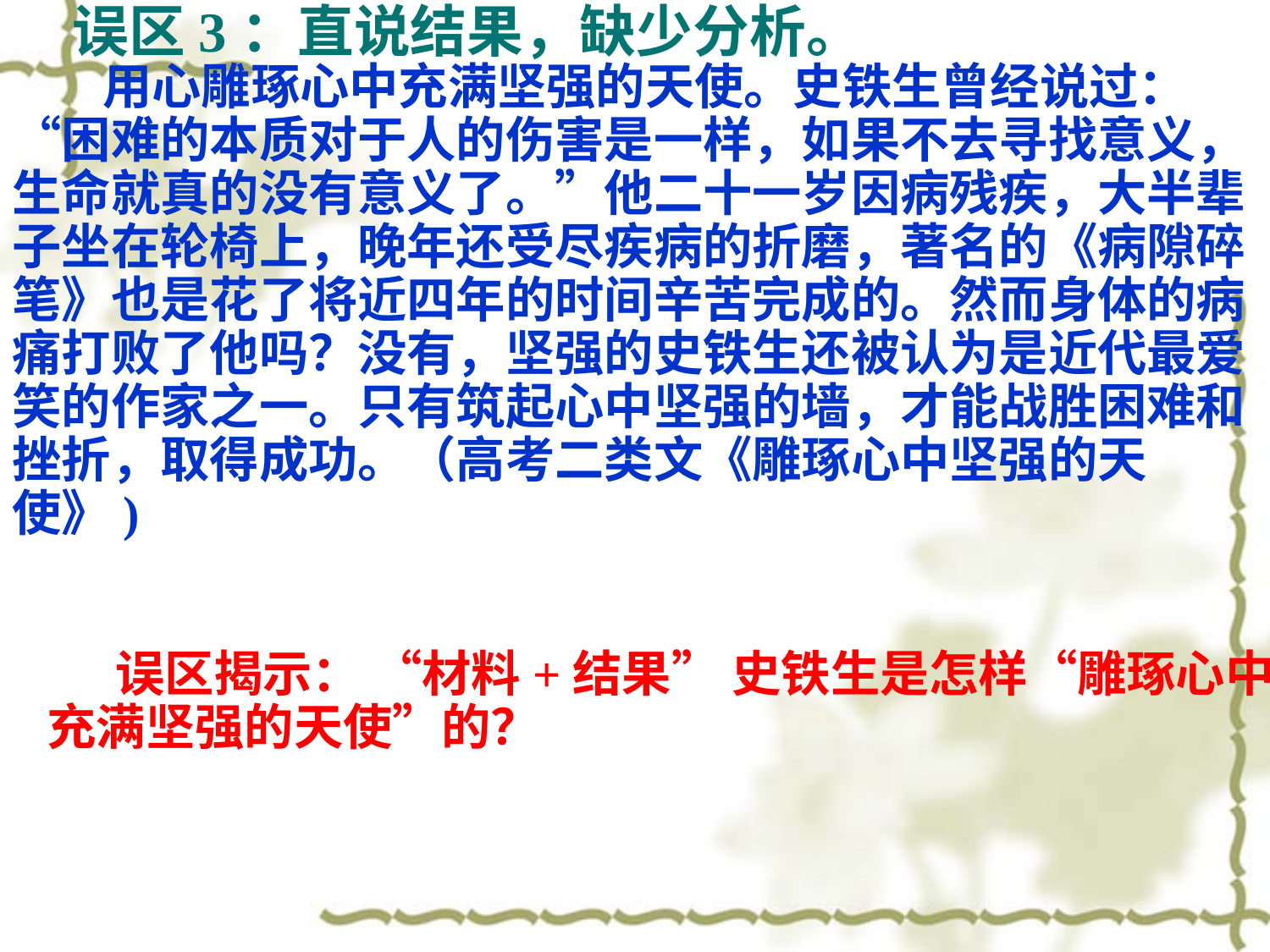

误区3：直说结果，缺少分析。
       用心雕琢心中充满坚强的天使。史铁生曾经说过：“困难的本质对于人的伤害是一样，如果不去寻找意义，生命就真的没有意义了。”他二十一岁因病残疾，大半辈子坐在轮椅上，晚年还受尽疾病的折磨，著名的《病隙碎笔》也是花了将近四年的时间辛苦完成的。然而身体的病痛打败了他吗？没有，坚强的史铁生还被认为是近代最爱笑的作家之一。只有筑起心中坚强的墙，才能战胜困难和挫折，取得成功。（高考二类文《雕琢心中坚强的天使》)
     误区揭示： “材料+结果” 史铁生是怎样“雕琢心中充满坚强的天使”的？